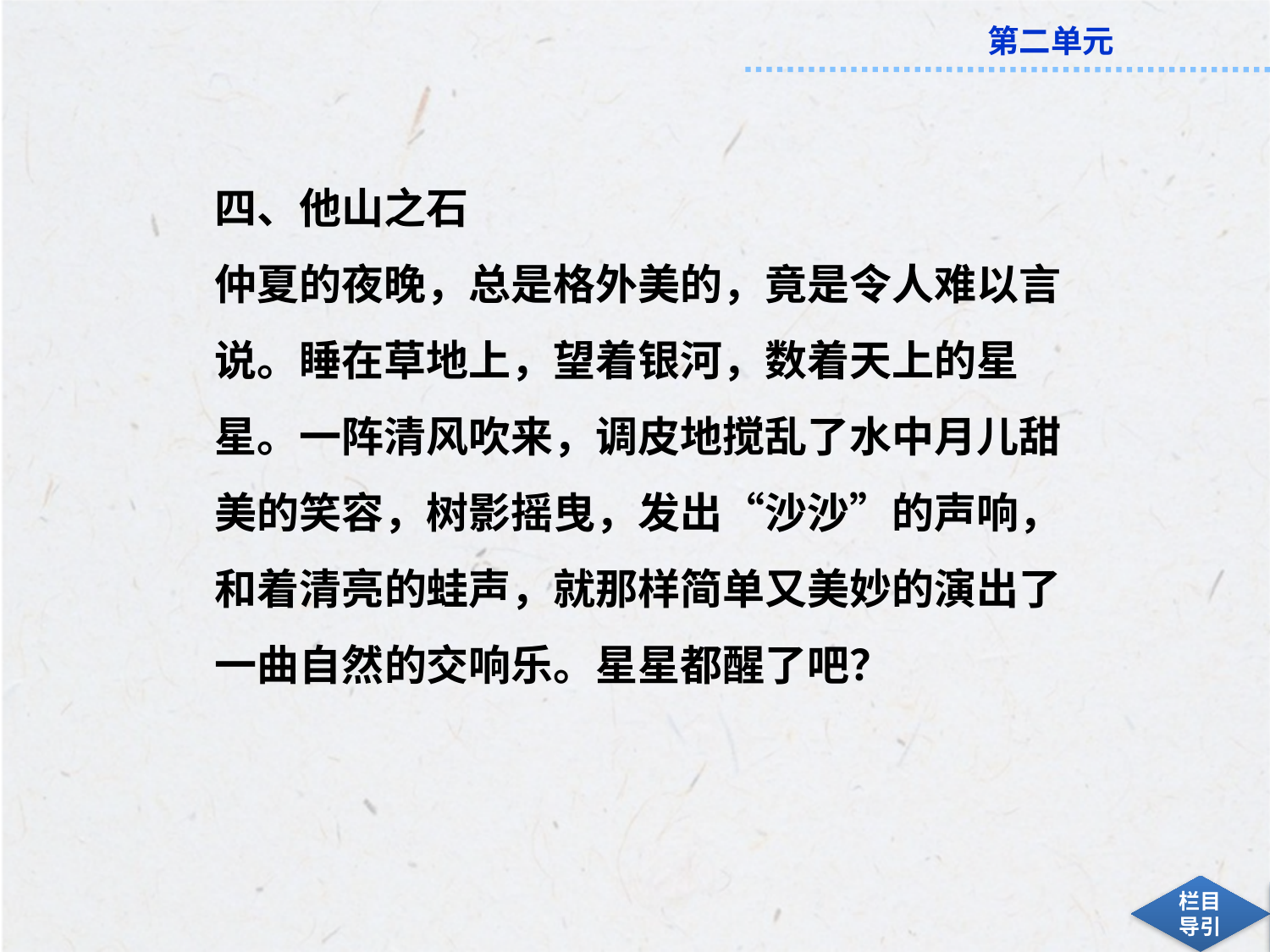

四、他山之石
仲夏的夜晚，总是格外美的，竟是令人难以言说。睡在草地上，望着银河，数着天上的星星。一阵清风吹来，调皮地搅乱了水中月儿甜美的笑容，树影摇曳，发出“沙沙”的声响，和着清亮的蛙声，就那样简单又美妙的演出了一曲自然的交响乐。星星都醒了吧？